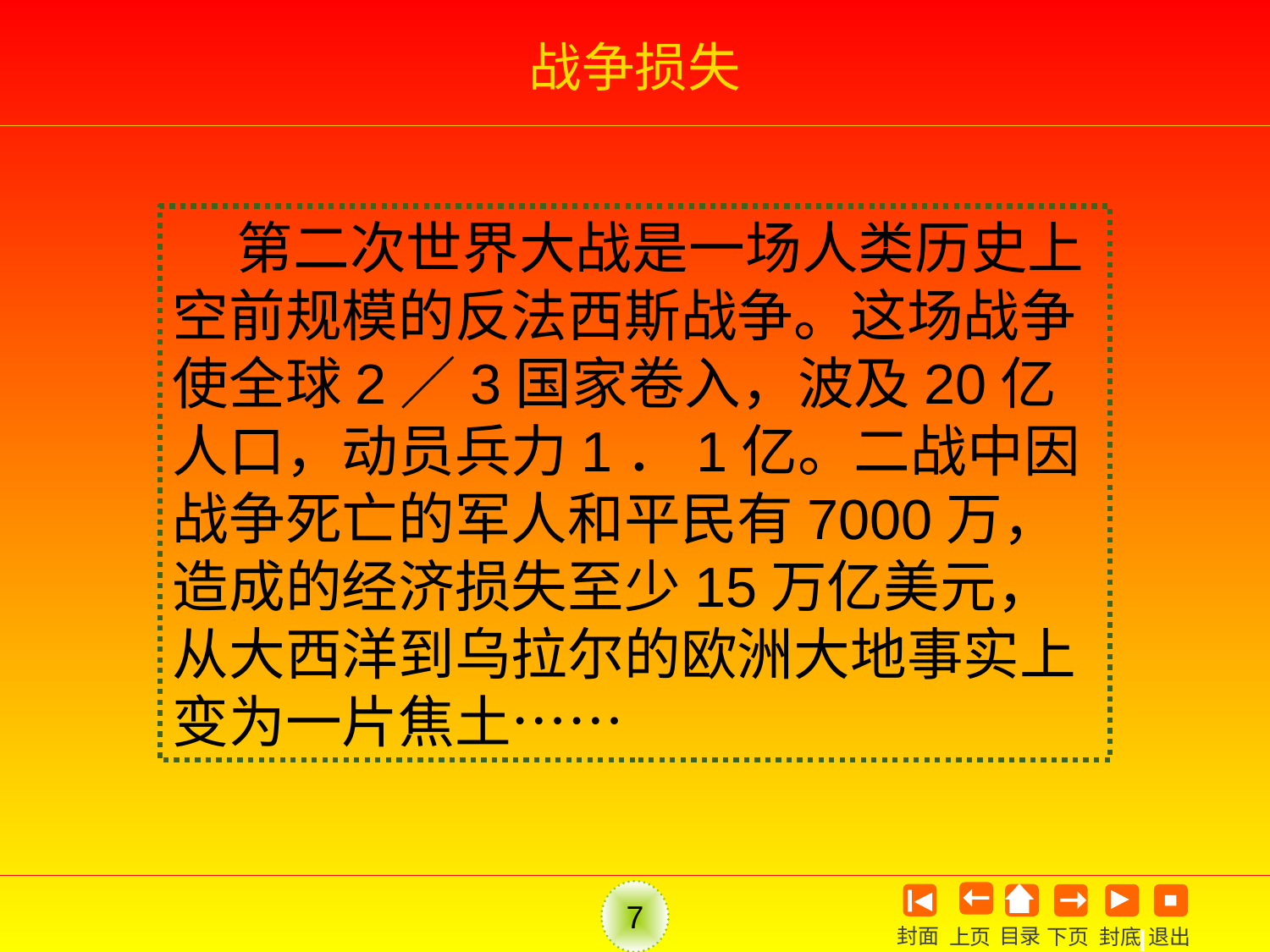

# 战争损失
    第二次世界大战是一场人类历史上空前规模的反法西斯战争。这场战争使全球2／3国家卷入，波及20亿人口，动员兵力1．1亿。二战中因战争死亡的军人和平民有7000万，造成的经济损失至少15万亿美元，从大西洋到乌拉尔的欧洲大地事实上变为一片焦土……
7